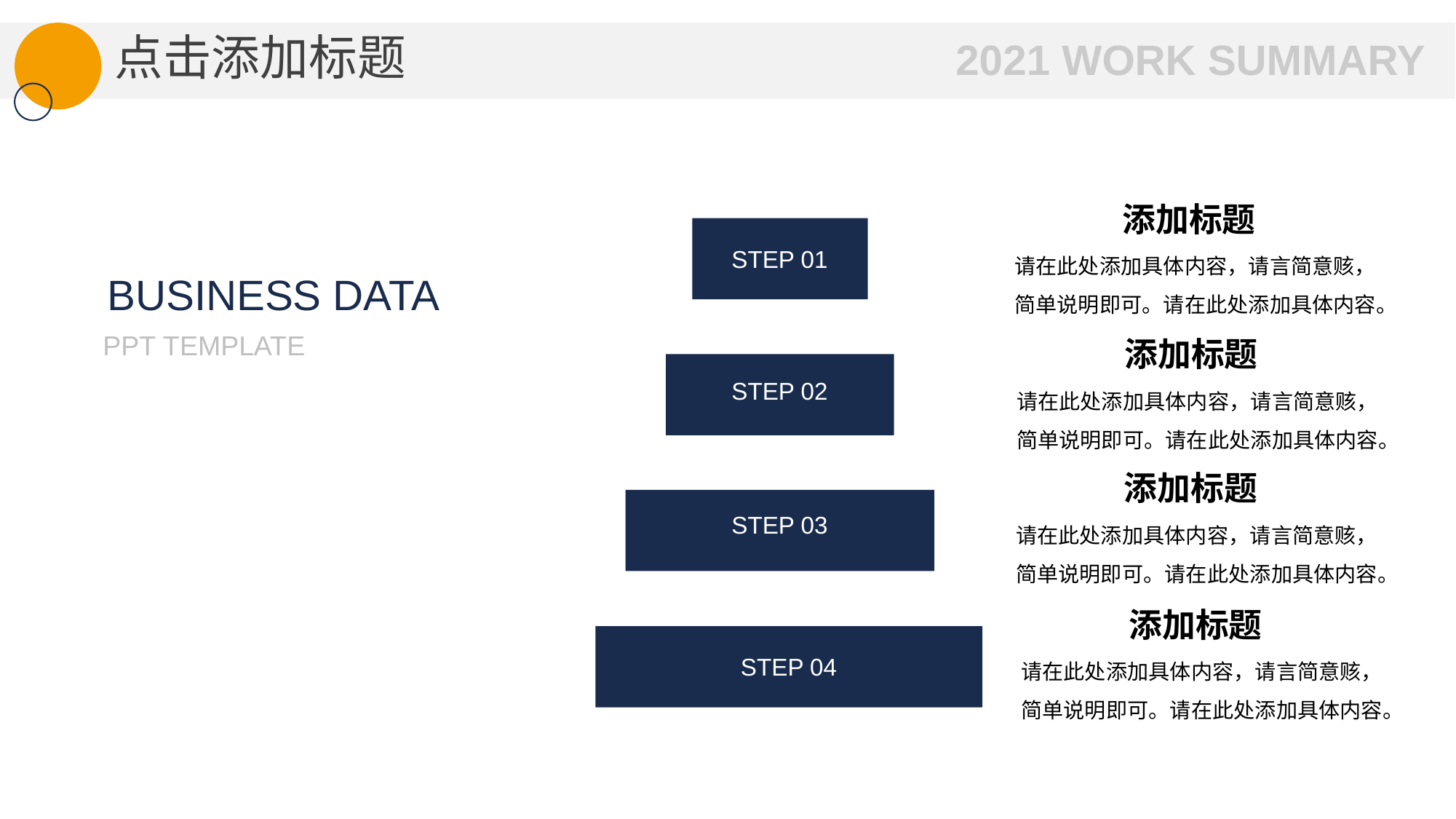

点击添加标题
2021 WORK SUMMARY
添加标题
请在此处添加具体内容，请言简意赅，简单说明即可。请在此处添加具体内容。

STEP 01
BUSINESS DATA
PPT TEMPLATE
添加标题
请在此处添加具体内容，请言简意赅，简单说明即可。请在此处添加具体内容。

STEP 02
添加标题
请在此处添加具体内容，请言简意赅，简单说明即可。请在此处添加具体内容。

STEP 03
添加标题
请在此处添加具体内容，请言简意赅，简单说明即可。请在此处添加具体内容。

STEP 04